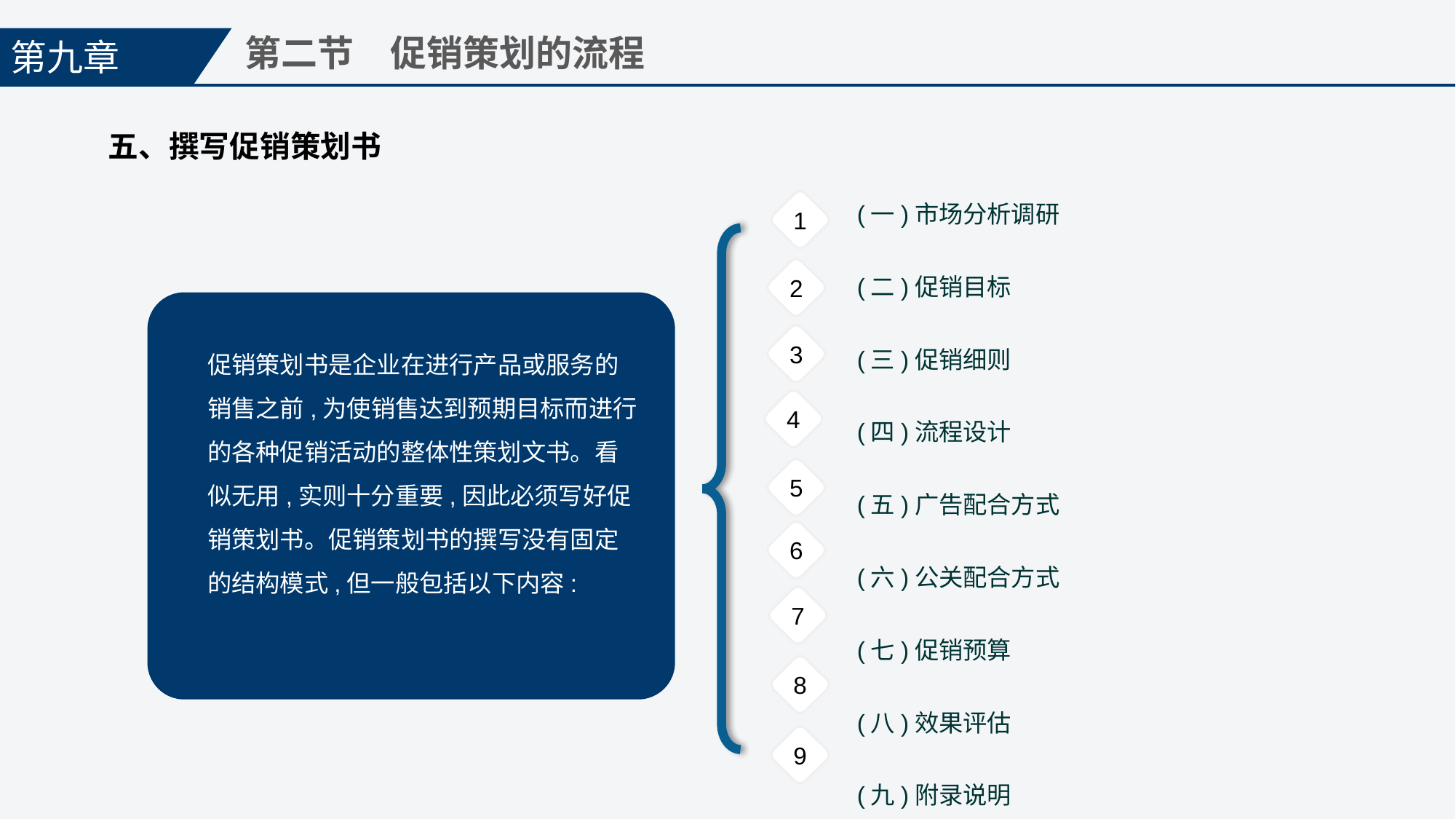

第九章
第二节　促销策划的流程
五、撰写促销策划书
(一)市场分析调研
(二)促销目标
(三)促销细则
(四)流程设计
(五)广告配合方式
(六)公关配合方式
(七)促销预算
(八)效果评估
(九)附录说明
1

2

3
促销策划书是企业在进行产品或服务的销售之前,为使销售达到预期目标而进行的各种促销活动的整体性策划文书。看似无用,实则十分重要,因此必须写好促销策划书。促销策划书的撰写没有固定的结构模式,但一般包括以下内容:
4
5
6
7
8
9